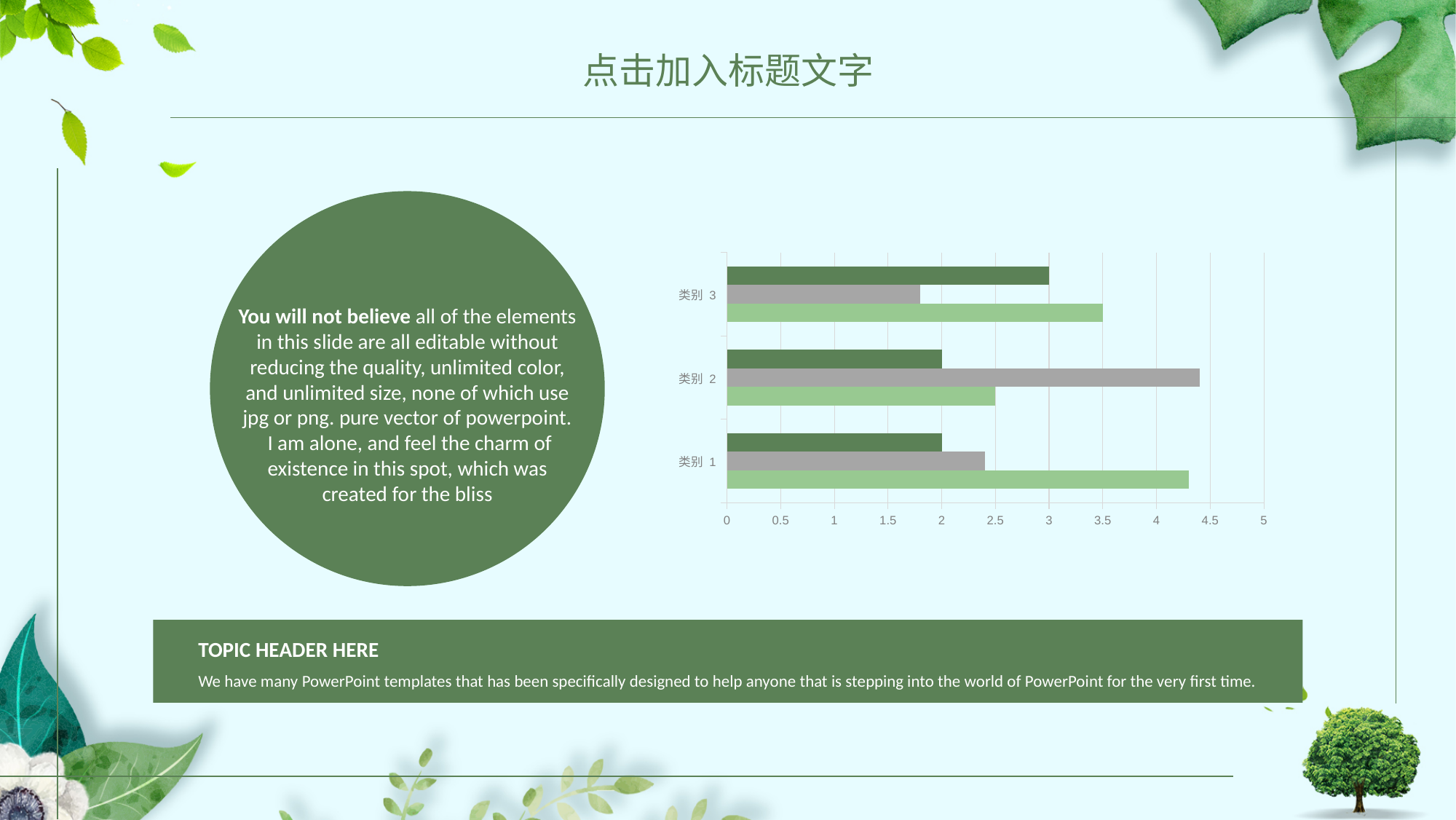

点击加入标题文字

### Chart

| Category | 系列 1 | 系列 2 | 系列 3 |
|---|---|---|---|
| 类别 1 | 4.3 | 2.4 | 2.0 |
| 类别 2 | 2.5 | 4.4 | 2.0 |
| 类别 3 | 3.5 | 1.8 | 3.0 |
TOPIC HEADER HERE
We have many PowerPoint templates that has been specifically designed to help anyone that is stepping into the world of PowerPoint for the very first time.
You will not believe all of the elements in this slide are all editable without reducing the quality, unlimited color, and unlimited size, none of which use jpg or png. pure vector of powerpoint.
 I am alone, and feel the charm of existence in this spot, which was created for the bliss